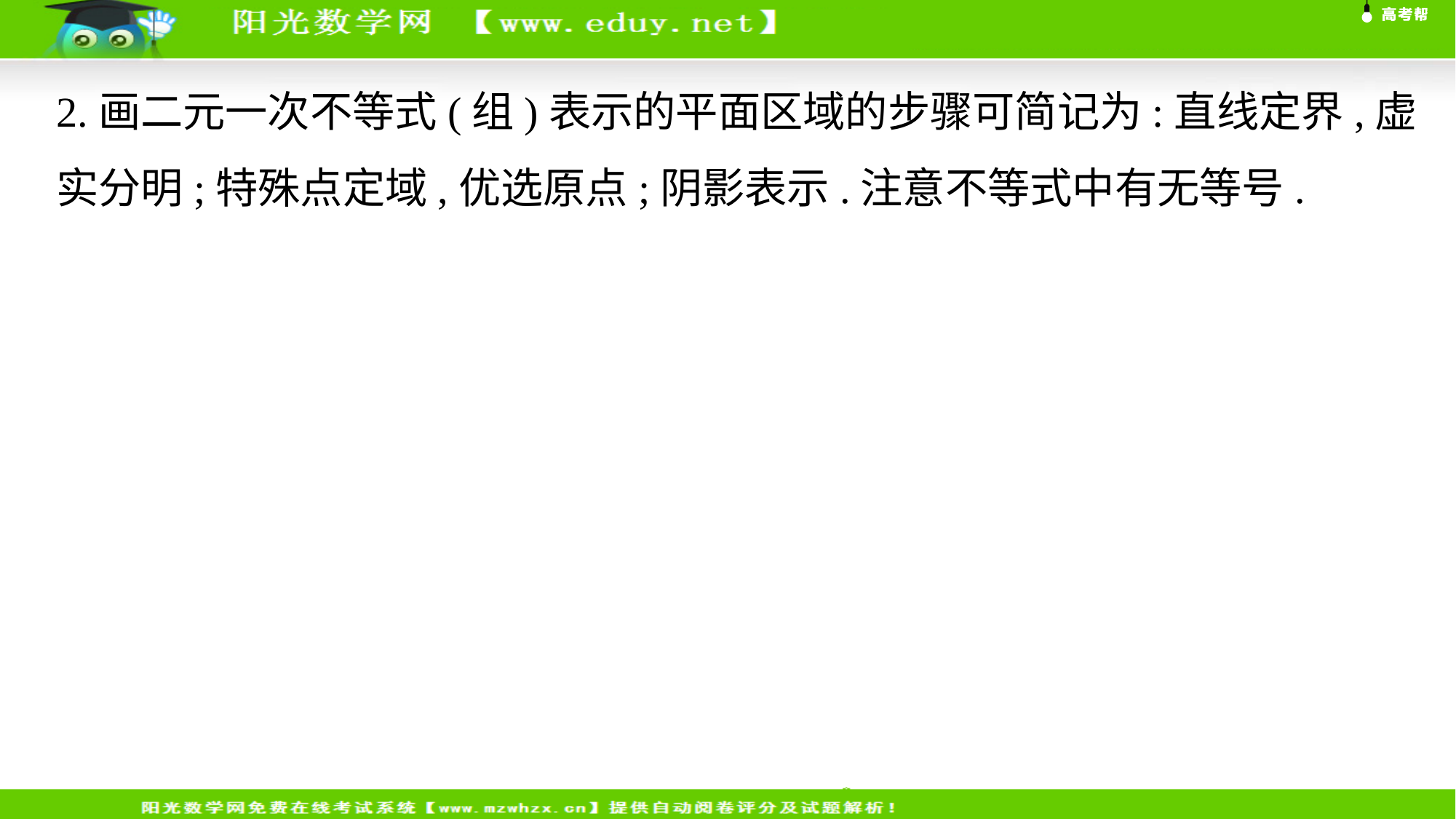

2.画二元一次不等式(组)表示的平面区域的步骤可简记为:直线定界,虚实分明;特殊点定域,优选原点;阴影表示.注意不等式中有无等号.